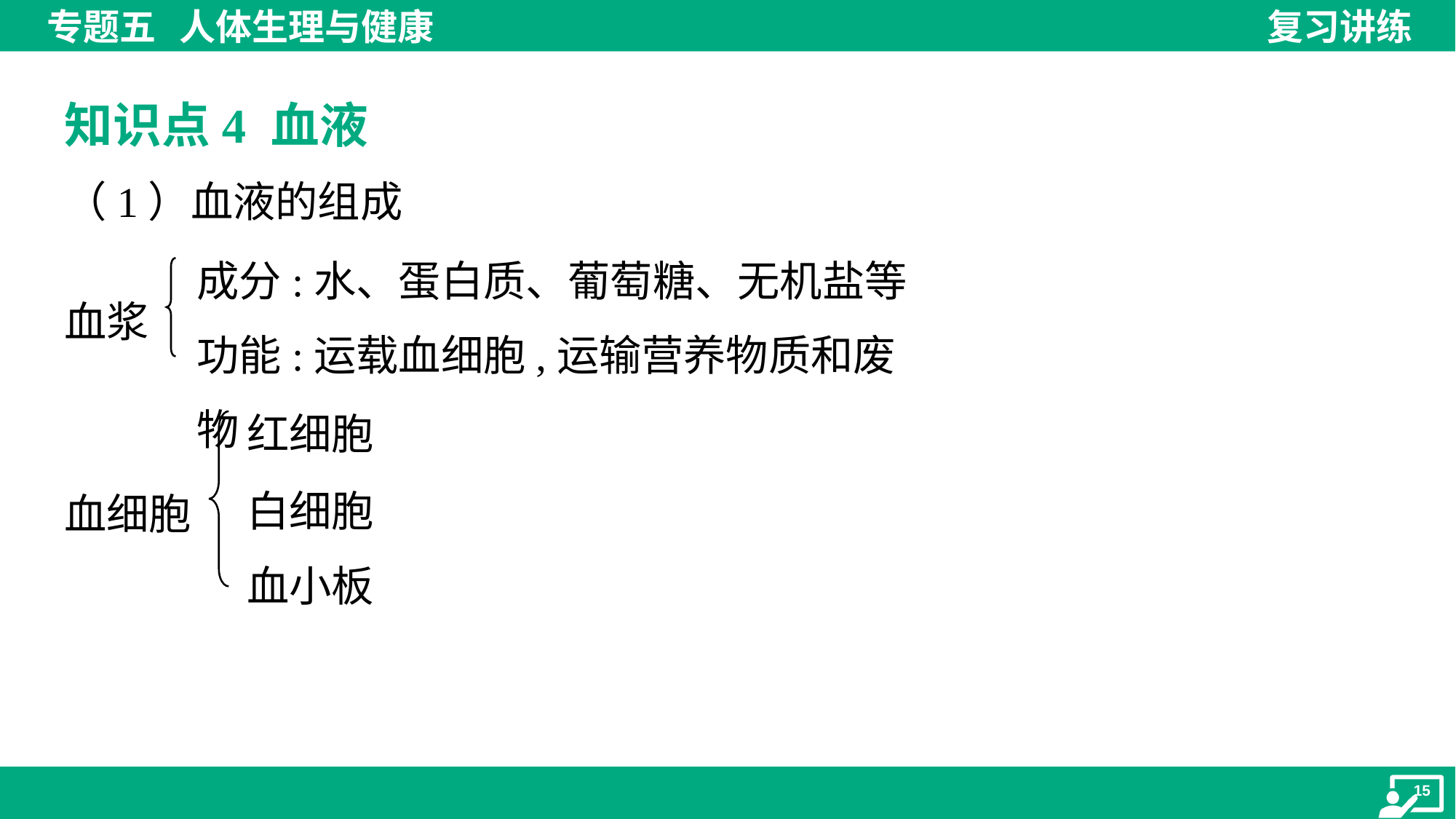

知识点4 血液
（1）血液的组成
成分:水、蛋白质、葡萄糖、无机盐等
功能:运载血细胞,运输营养物质和废物

血浆

红细胞
白细胞
血小板

血细胞